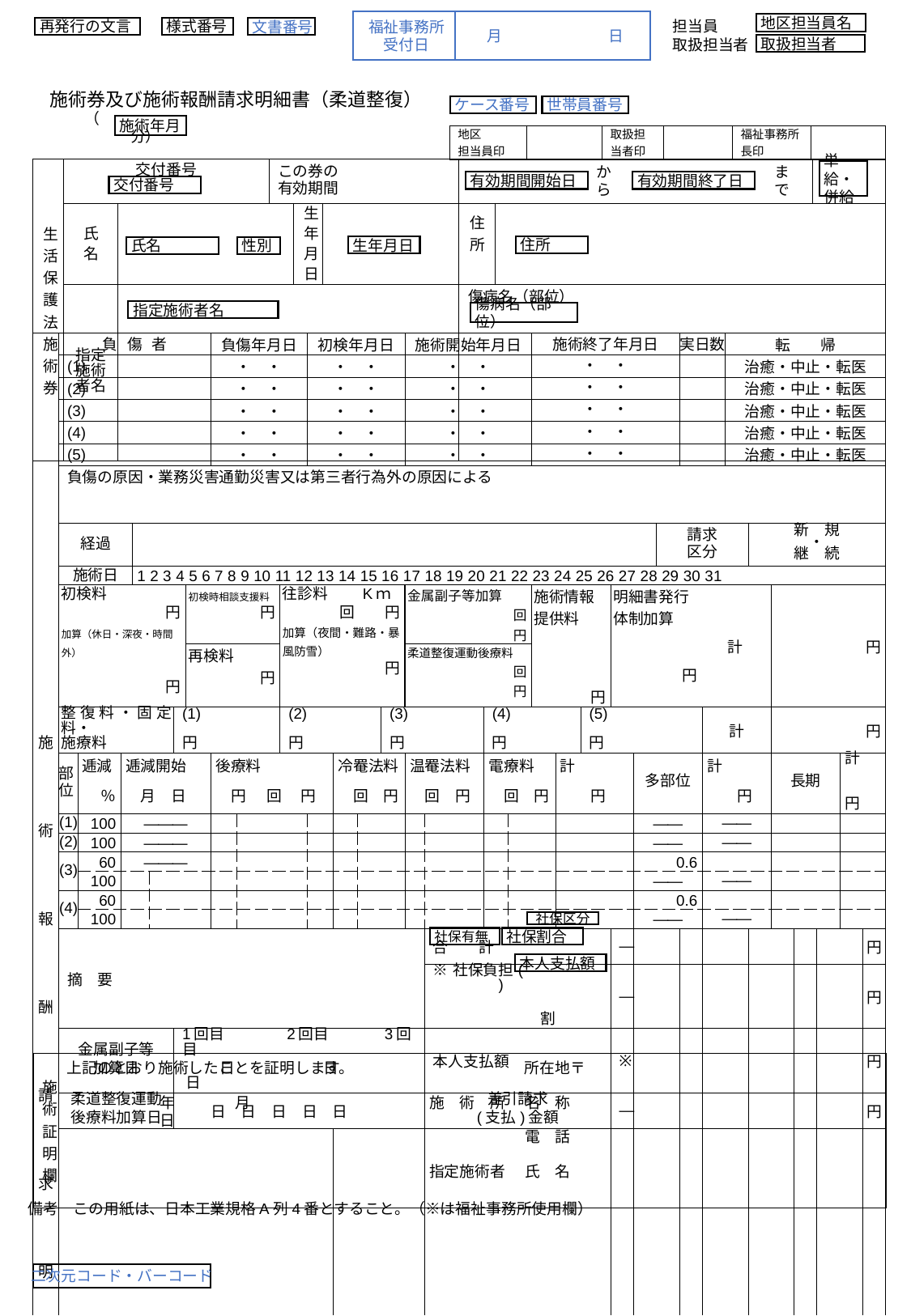

福祉事務所
受付日
月	日
文書番号
担当員
取扱担当者
地区担当員名
再発行の文言
様式番号
取扱担当者
施術券及び施術報酬請求明細書（柔道整復）
（　　　　　　　　　　分）
施術年月
ケース番号
世帯員番号
| 地区 担当員印 |  | 取扱担当者印 |  | 福祉事務所長印 |  |
| --- | --- | --- | --- | --- | --- |
| 生活保護法施術券 | 交付番号 |  | この券の 有効期間 |  |  |  |  |  |
| --- | --- | --- | --- | --- | --- | --- | --- | --- |
|  | 氏名 |  |  | 生年月日 |  | 住所 |  |  |
|  | 指定 施術 者名 |  |  |  |  | 傷病名（部位） |  |  |
単給・
併給
有効期間開始日
から
有効期間終了日
まで
交付番号
住所
生年月日
氏名
性別
指定施術者名
傷病名（部位）
| 施　　　術　　　報　　　酬　　　請　　　求　　　明　　　細　　　書 | 負傷者 |  |  |  |  |  |  | 負傷年月日 |  |  | 初検年月日 | 施術開始年月日 |  |  | 施術開始年月日 |  |  |  | 施術終了年月日 |  |  |  |  | 実日数 | 実日数 |  | 転　　帰 |  |  |  |  |  |  |
| --- | --- | --- | --- | --- | --- | --- | --- | --- | --- | --- | --- | --- | --- | --- | --- | --- | --- | --- | --- | --- | --- | --- | --- | --- | --- | --- | --- | --- | --- | --- | --- | --- | --- |
|  | (1) |  |  |  |  |  |  | ・　・ |  |  | ・　・ | ・　・ |  |  | ・　・ |  |  |  | ・　・ |  |  |  |  |  |  |  | 治癒・中止・転医 |  |  |  |  |  |  |
|  | (2) |  |  |  |  |  |  | ・　・ |  |  | ・　・ | ・　・ |  |  | ・　・ |  |  |  | ・　・ |  |  |  |  |  |  |  | 治癒・中止・転医 |  |  |  |  |  |  |
|  | (3) |  |  |  |  |  |  | ・　・ |  |  | ・　・ | ・　・ |  |  | ・　・ |  |  |  | ・　・ |  |  |  |  |  |  |  | 治癒・中止・転医 |  |  |  |  |  |  |
|  | (4) |  |  |  |  |  |  | ・　・ |  |  | ・　・ | ・　・ |  |  | ・　・ |  |  |  | ・　・ |  |  |  |  |  |  |  | 治癒・中止・転医 |  |  |  |  |  |  |
|  | (5) |  |  |  |  |  |  | ・　・ |  |  | ・　・ | ・　・ |  |  | ・　・ |  |  |  | ・　・ |  |  |  |  |  |  |  | 治癒・中止・転医 |  |  |  |  |  |  |
|  | 負傷の原因・業務災害通勤災害又は第三者行為外の原因による |  |  |  |  |  |  |  |  |  |  |  |  |  |  |  |  |  |  |  |  |  |  |  |  |  |  |  |  |  |  |  |  |
|  | 経過 |  |  |  |  |  |  |  |  |  |  |  |  |  |  |  |  |  |  |  |  |  |  | 請求 区分 |  |  | 新　規 ・ 継　続 | 新　規 ・ 継　続 |  |  |  |  |  |
|  | 施術日 |  | 1 2 3 4 5 6 7 8 9 10 11 12 13 14 15 16 17 18 19 20 21 22 23 24 25 26 27 28 29 30 31 | 1 2 3 4 5 6 7 8 9 10 11 12 13 14 15 16 17 18 19 20 21 22 23 24 25 26 27 28 29 30 31 | 1 2 3 4 5 6 7 8 9 10 11 12 13 14 15 16 17 18 19 20 21 22 23 24 25 26 27 28 29 30 31 |  |  |  |  |  |  |  |  |  |  |  |  |  |  |  |  |  |  |  |  |  |  |  |  |  |  |  |  |
|  | 初検料 円 加算（休日・深夜・時間外） 円 |  |  |  |  |  | 初検時相談支援料 円 | 初検時相談 支援料　　 円 |  | 往診料　　Kｍ 回　　円 加算（夜間・難路・暴風防雪） 円 | 往療料　　km 回　　円 加算（夜間・難路・ 暴風雨雪）　　　　 円 |  |  |  | 金属副子等加算 回 円 |  |  |  | 施術情報提供料　　　　 円 |  |  | 明細書発行体制加算 円 |  |  |  | 計 | 円 | 円 | 円 |  |  |  |  |
|  |  |  |  |  |  |  | 再検料 円 |  |  |  |  |  |  |  | 柔道整復運動後療料 回 円 |  |  |  |  |  |  |  |  |  |  |  |  |  |  |  |  |  |  |
|  | 整復料・固定料・ 施療料 |  |  |  |  | (1) 円 |  | (1)　　　円 |  | (2) 円 |  |  |  | (3) 円 |  |  | (4) 円 |  |  |  | (5) 円 |  |  |  |  | 計 | 円 | 円 | 円 |  |  |  |  |
|  | 部位 | 逓減   　％ | 逓減開始   月　日 |  |  |  |  | 後療料   円 回 　円 |  |  |  | 冷罨法料   　回　円 |  |  | 温罨法料   　回　円 |  | 電療料   　回　円 |  |  | 計   　　円 |  |  | 多部位 |  |  | 計   　　円 |  |  | 長期 |  |  | 計   　　円 |  |
|  | (1) | 100 | ――― |  |  |  |  |  |  |  |  |  |  |  |  |  |  |  |  |  |  |  | ―― |  |  | ―― |  |  |  |  |  |  |  |
|  | (2) | 100 | ――― |  |  |  |  |  |  |  |  |  |  |  |  |  |  |  |  |  |  |  | ―― |  |  | ―― |  |  |  |  |  |  |  |
|  | (3) | 60 | ――― |  |  |  |  |  |  |  |  |  |  |  |  |  |  |  |  |  |  |  | 0.6 |  |  |  |  |  |  |  |  |  |  |
|  |  | 100 |  |  |  |  |  |  |  |  |  |  |  |  |  |  |  |  |  |  |  |  | ―― |  |  | ―― |  |  |  |  |  |  |  |
|  | (4) | 60 |  |  |  |  |  |  |  |  |  |  |  |  |  |  |  |  |  |  |  |  | 0.6 |  |  |  |  |  |  |  |  |  |  |
|  |  | 100 |  |  |  |  |  |  |  |  |  |  |  |  |  |  |  |  |  |  |  |  | ―― |  |  | ―― |  |  |  |  |  |  |  |
|  | 摘　要 |  |  |  |  |  |  |  |  |  |  |  |  |  |  | 合　　計 |  |  |  |  |  | ― |  |  |  |  |  |  |  |  |  |  | 円 |
|  |  |  |  |  |  |  |  |  |  |  |  |  |  |  |  | ※社保負担(　　　　　　　　) 　　　　　　 　 　　　　　　割 |  |  |  |  |  | ― |  |  |  |  |  |  |  |  |  |  | 円 |
|  | 金属副子等 加算日 |  |  |  |  | 1回目　　 2回目　　 3回目 　　 日　　　　 日　　　　 日 |  | 1回目　　2回目　　3回目 　　　日　　　　日　　　　日 | 1回目　　2回目　　3回目 　　　日　　　　日　　　　日 |  |  |  |  |  |  | 本人支払額 |  |  |  |  |  | ※ |  |  |  |  |  |  |  |  |  |  | 円 |
|  | 柔道整復運動 後療料加算日 |  |  |  |  | 日　日　日　日　日 |  | 日　日　日　日　日 | 日　日　日　日　日 |  |  |  |  |  |  | 差引請求 (支払)金額 |  |  |  |  |  | ― |  |  |  |  |  |  |  |  |  |  | 円 |
|  | 明細書発行体制加算　加算日 |  |  |  |  |  |  |  | 日　日　日　日　日 |  |  | 日 |  |  |  | 決定金額 |  |  |  |  |  | ※ |  |  |  |  |  |  |  |  |  |  | 円 |
社保区分
社保有無
社保割合
本人支払額
| 施術証明欄 | 上記のとおり施術したことを証明します。 所在地〒 施　術　所 名　称 電　話 指定施術者 氏　名 |
| --- | --- |
　　　　年　　　　月　　　　　日
備考　この用紙は、日本工業規格A列4番とすること。（※は福祉事務所使用欄）
二次元コード・バーコード